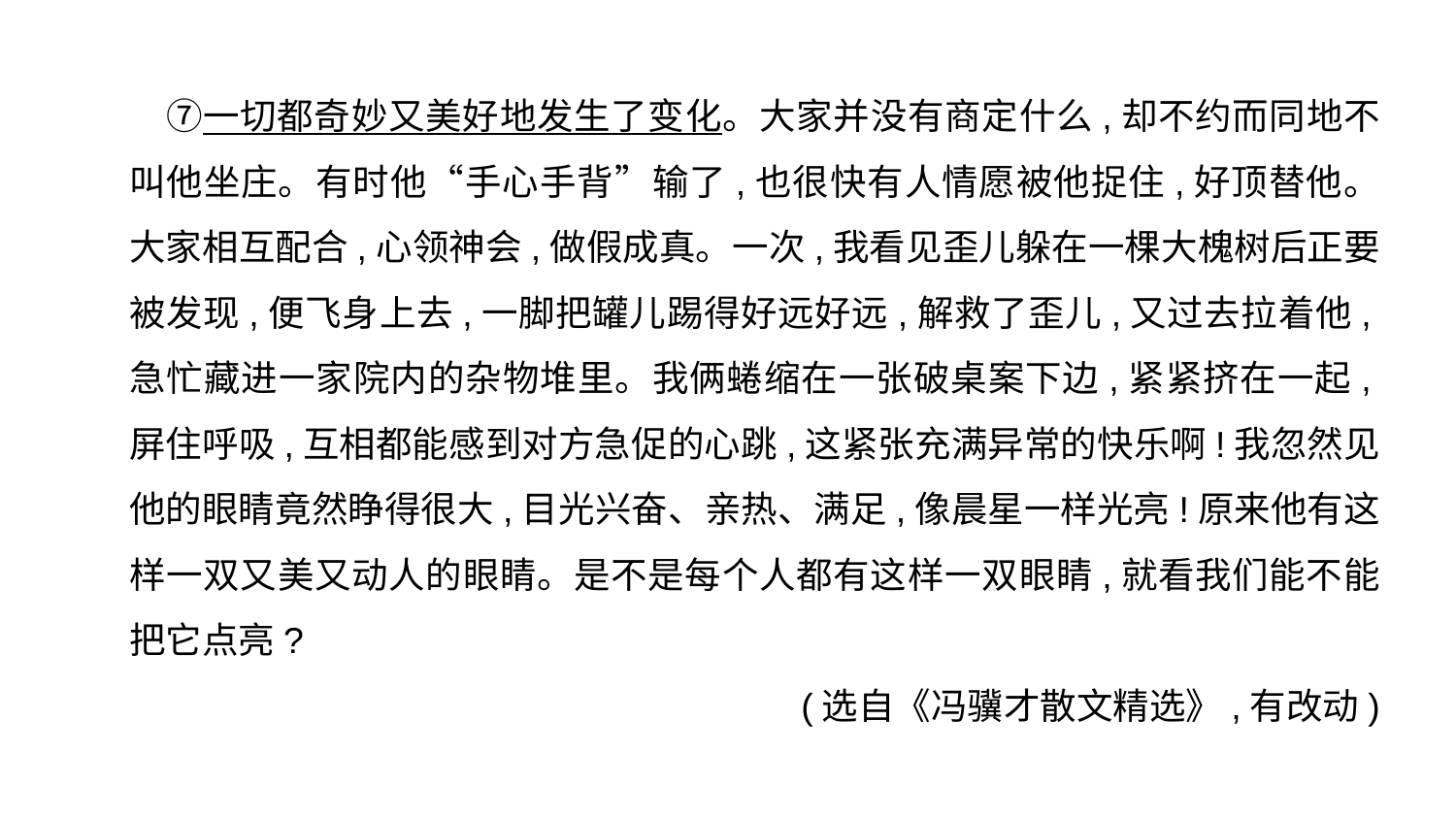

⑦一切都奇妙又美好地发生了变化。大家并没有商定什么,却不约而同地不叫他坐庄。有时他“手心手背”输了,也很快有人情愿被他捉住,好顶替他。大家相互配合,心领神会,做假成真。一次,我看见歪儿躲在一棵大槐树后正要被发现,便飞身上去,一脚把罐儿踢得好远好远,解救了歪儿,又过去拉着他,急忙藏进一家院内的杂物堆里。我俩蜷缩在一张破桌案下边,紧紧挤在一起,屏住呼吸,互相都能感到对方急促的心跳,这紧张充满异常的快乐啊!我忽然见他的眼睛竟然睁得很大,目光兴奋、亲热、满足,像晨星一样光亮!原来他有这样一双又美又动人的眼睛。是不是每个人都有这样一双眼睛,就看我们能不能把它点亮?
(选自《冯骥才散文精选》,有改动)